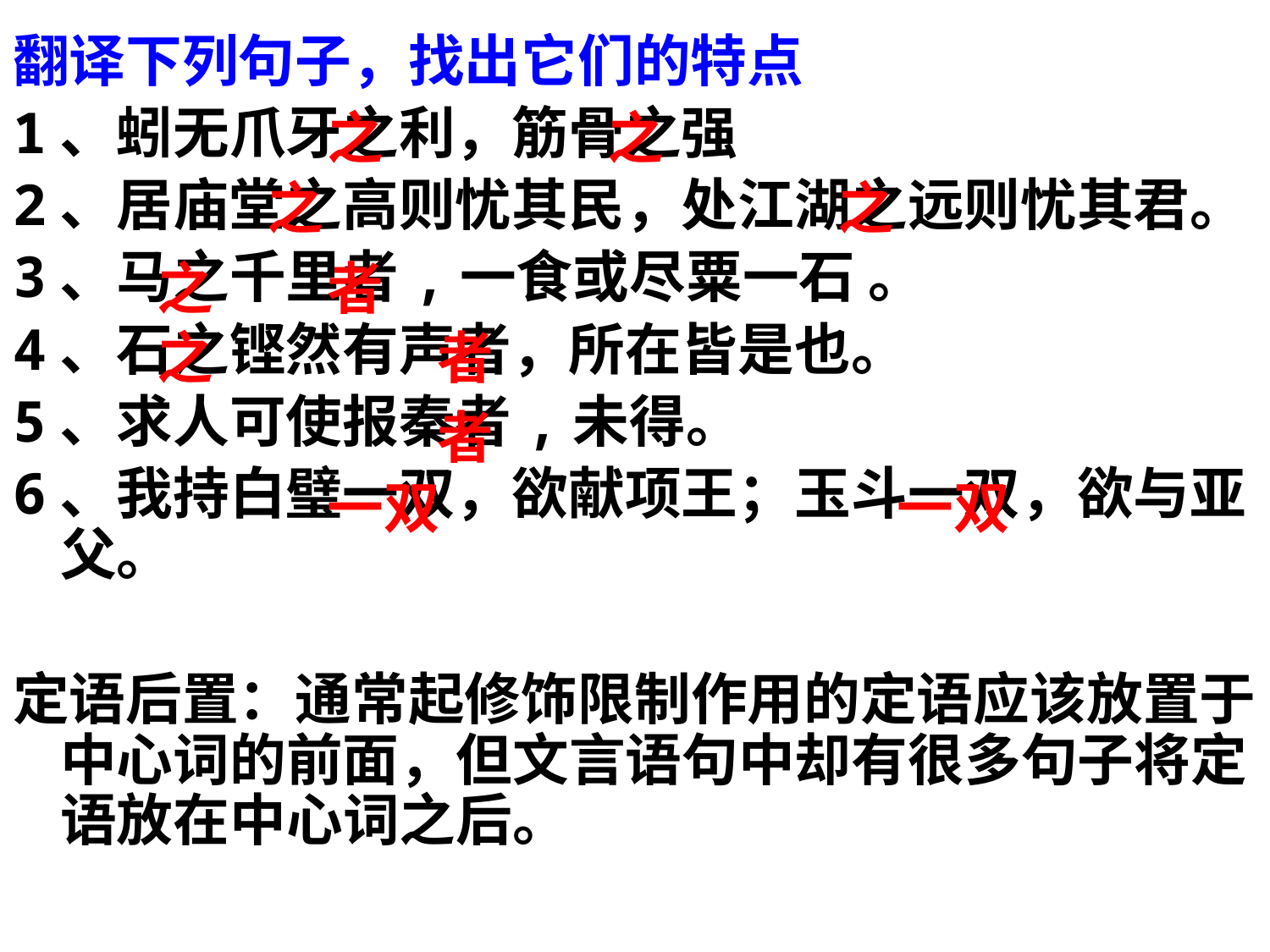

翻译下列句子，找出它们的特点
1、蚓无爪牙之利，筋骨之强
2、居庙堂之高则忧其民，处江湖之远则忧其君。
3、马之千里者,一食或尽粟一石 。
4、石之铿然有声者，所在皆是也。
5、求人可使报秦者,未得。
6、我持白璧一双，欲献项王；玉斗一双，欲与亚父。

定语后置：通常起修饰限制作用的定语应该放置于中心词的前面，但文言语句中却有很多句子将定语放在中心词之后。
#
之
之
之
之
之
者
之
者
者
一双
一双